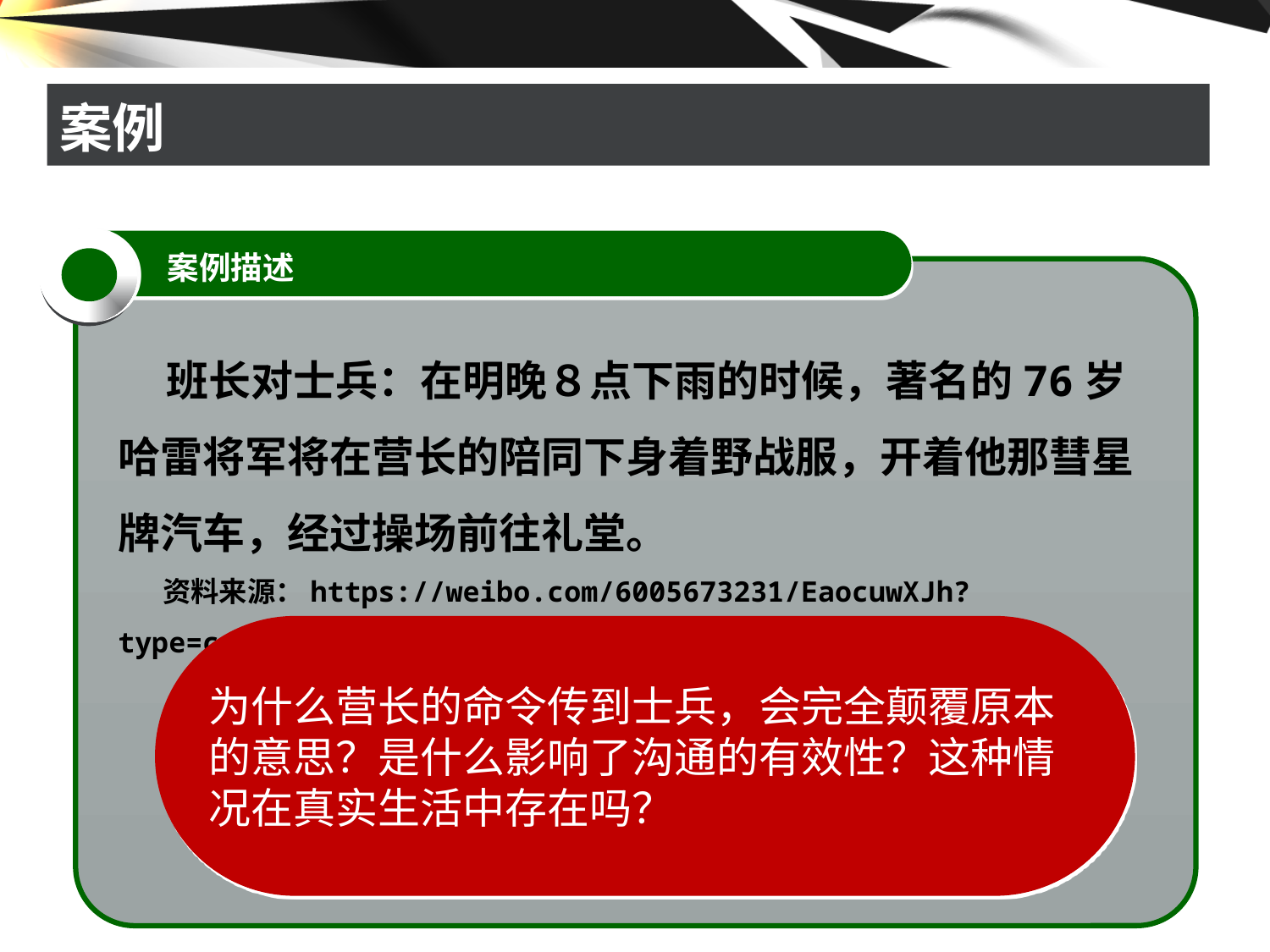

# 案例

案例描述

    班长对士兵：在明晚８点下雨的时候，著名的76岁哈雷将军将在营长的陪同下身着野战服，开着他那彗星牌汽车，经过操场前往礼堂。
      资料来源：https://weibo.com/6005673231/EaocuwXJh?type=comment。
为什么营长的命令传到士兵，会完全颠覆原本
的意思？是什么影响了沟通的有效性？这种情
况在真实生活中存在吗？